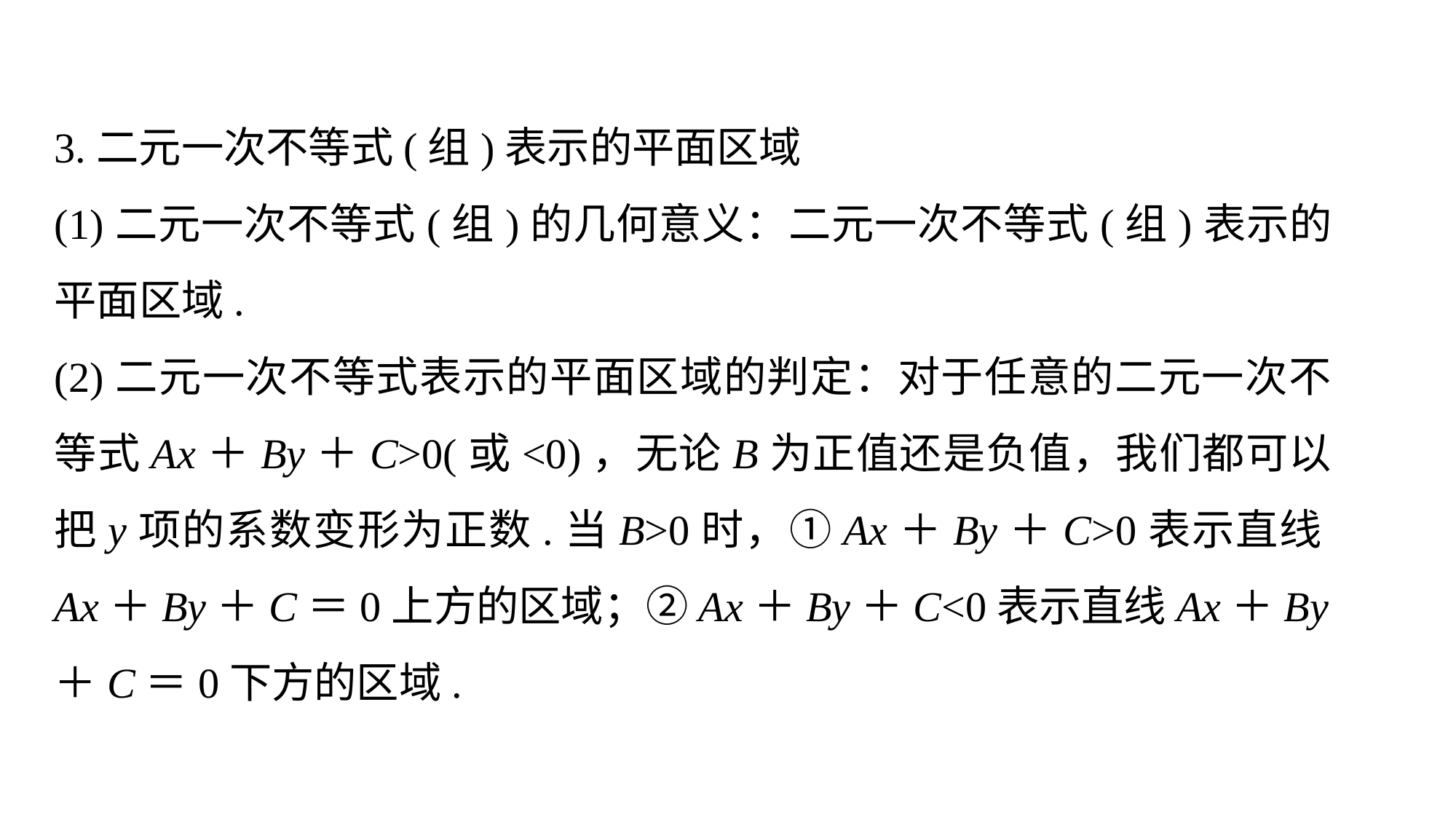

3.二元一次不等式(组)表示的平面区域
(1)二元一次不等式(组)的几何意义：二元一次不等式(组)表示的平面区域.
(2)二元一次不等式表示的平面区域的判定：对于任意的二元一次不等式Ax＋By＋C>0(或<0)，无论B为正值还是负值，我们都可以把y项的系数变形为正数.当B>0时，①Ax＋By＋C>0表示直线Ax＋By＋C＝0上方的区域；②Ax＋By＋C<0表示直线Ax＋By＋C＝0下方的区域.